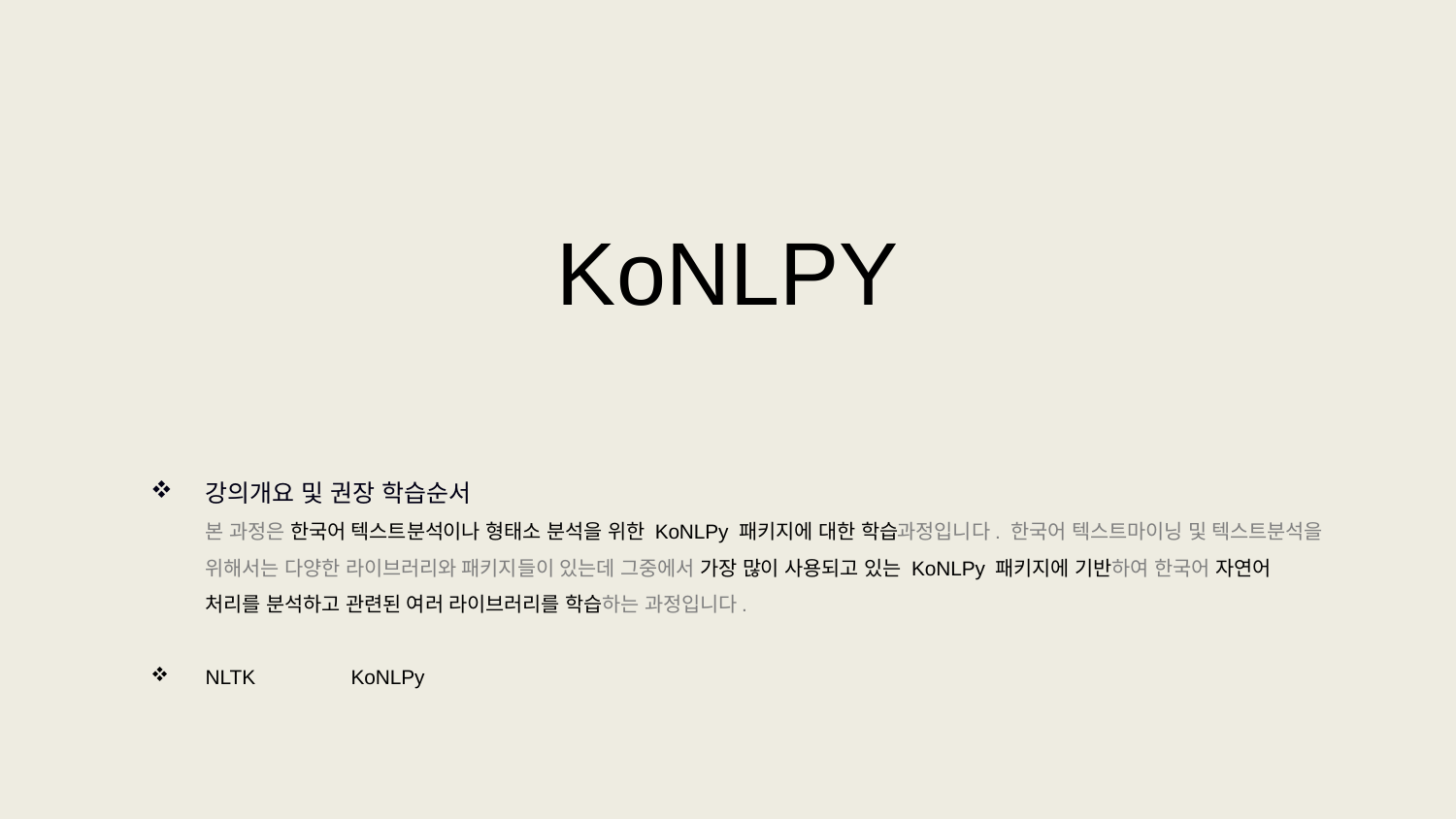

KoNLPY
강의개요 및 권장 학습순서
본 과정은 한국어 텍스트분석이나 형태소 분석을 위한 KoNLPy 패키지에 대한 학습과정입니다. 한국어 텍스트마이닝 및 텍스트분석을 위해서는 다양한 라이브러리와 패키지들이 있는데 그중에서 가장 많이 사용되고 있는 KoNLPy 패키지에 기반하여 한국어 자연어 처리를 분석하고 관련된 여러 라이브러리를 학습하는 과정입니다.

NLTK	KoNLPy